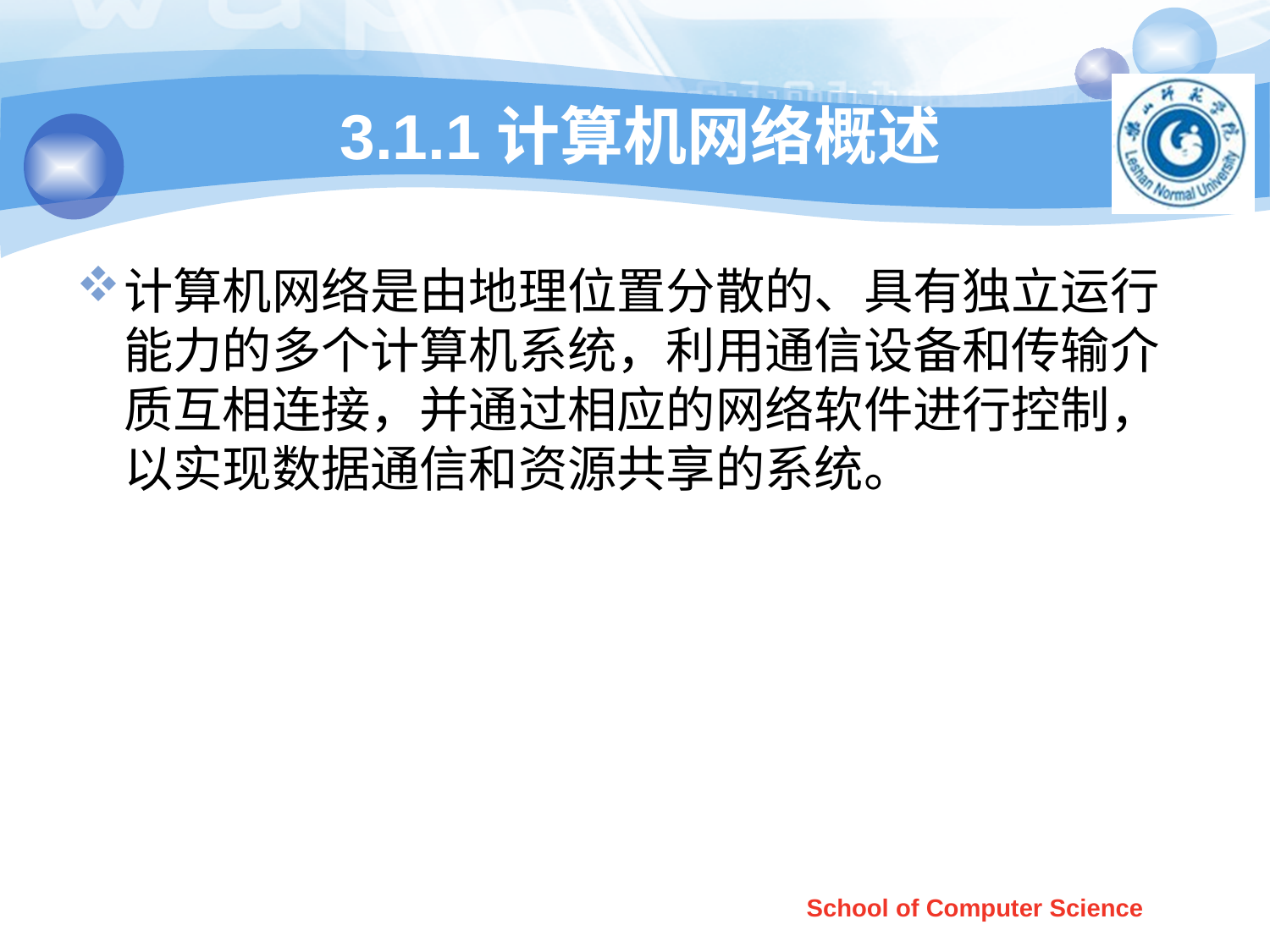

# 3.1.1计算机网络概述
计算机网络是由地理位置分散的、具有独立运行能力的多个计算机系统，利用通信设备和传输介质互相连接，并通过相应的网络软件进行控制，以实现数据通信和资源共享的系统。
School of Computer Science